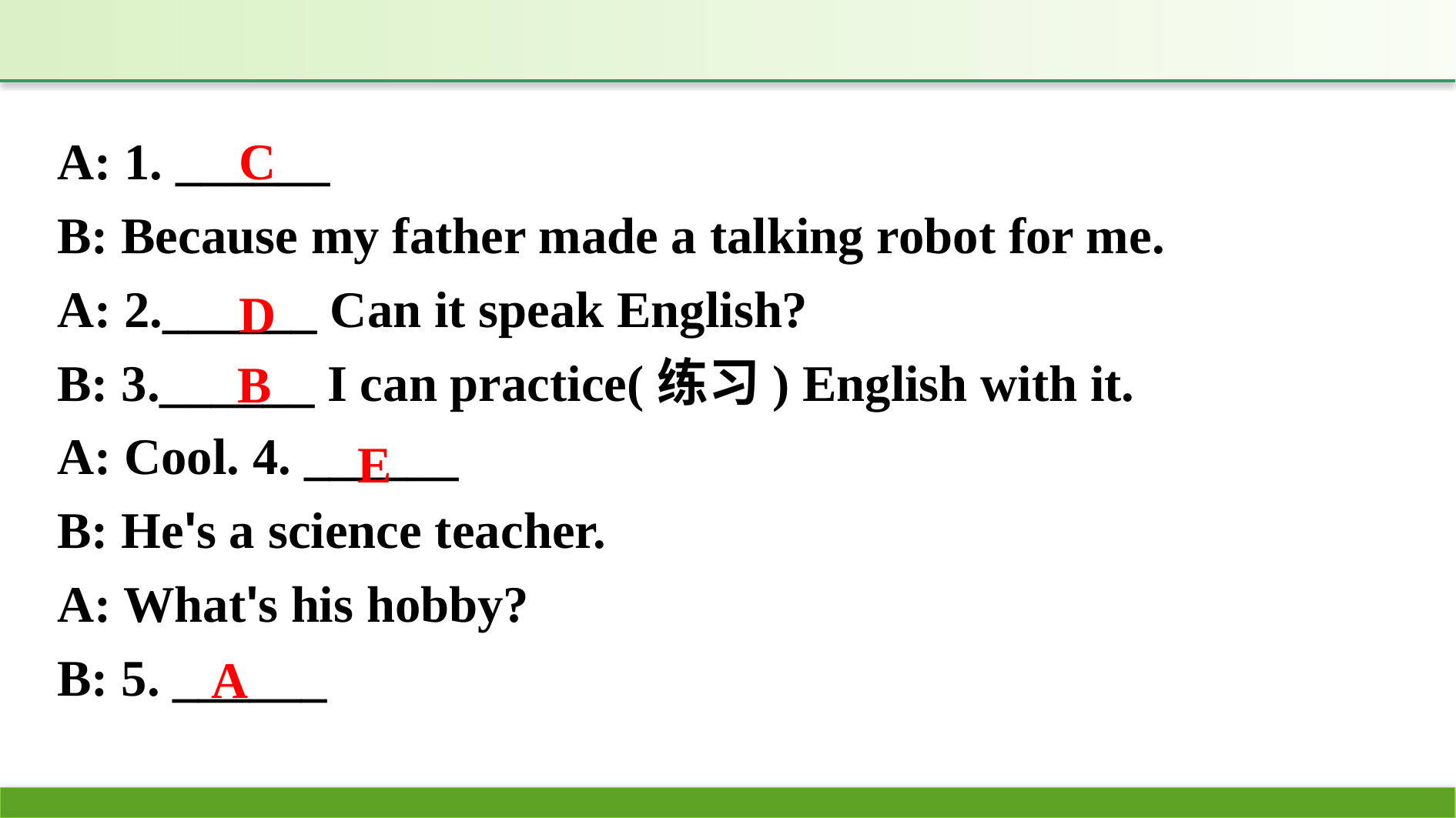

A: 1. ______
B: Because my father made a talking robot for me.
A: 2.______ Can it speak English?
B: 3.______ I can practice(练习) English with it.
A: Cool. 4. ______
B: He's a science teacher.
A: What's his hobby?
B: 5. ______
C
D
B
E
A